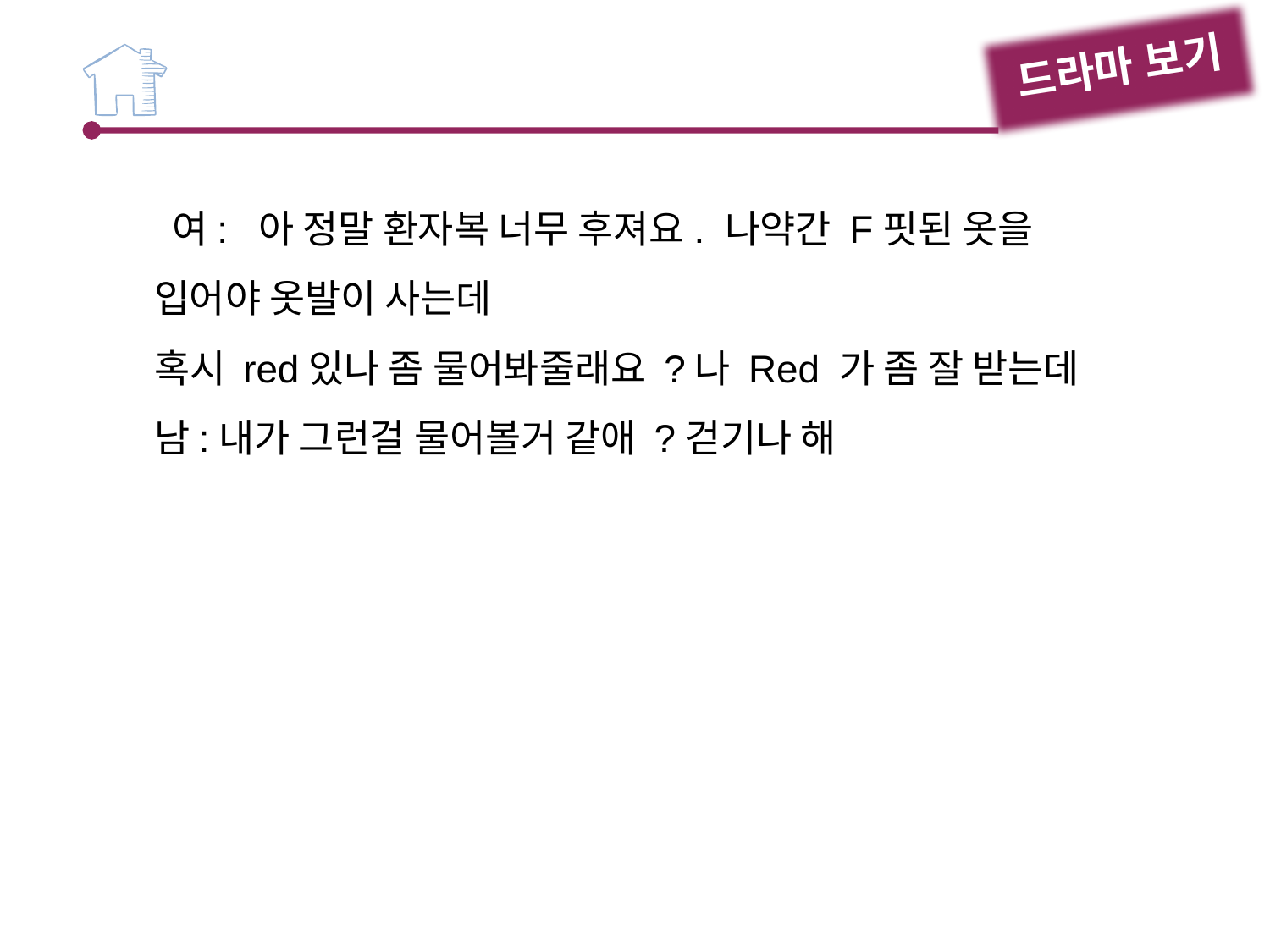

드라마 보기

 여:  아 정말 환자복 너무 후져요. 나약간 F핏된 옷을 입어야 옷발이 사는데
혹시 red있나 좀 물어봐줄래요 ?나 Red 가 좀 잘 받는데
남:내가 그런걸 물어볼거 같애 ?걷기나 해